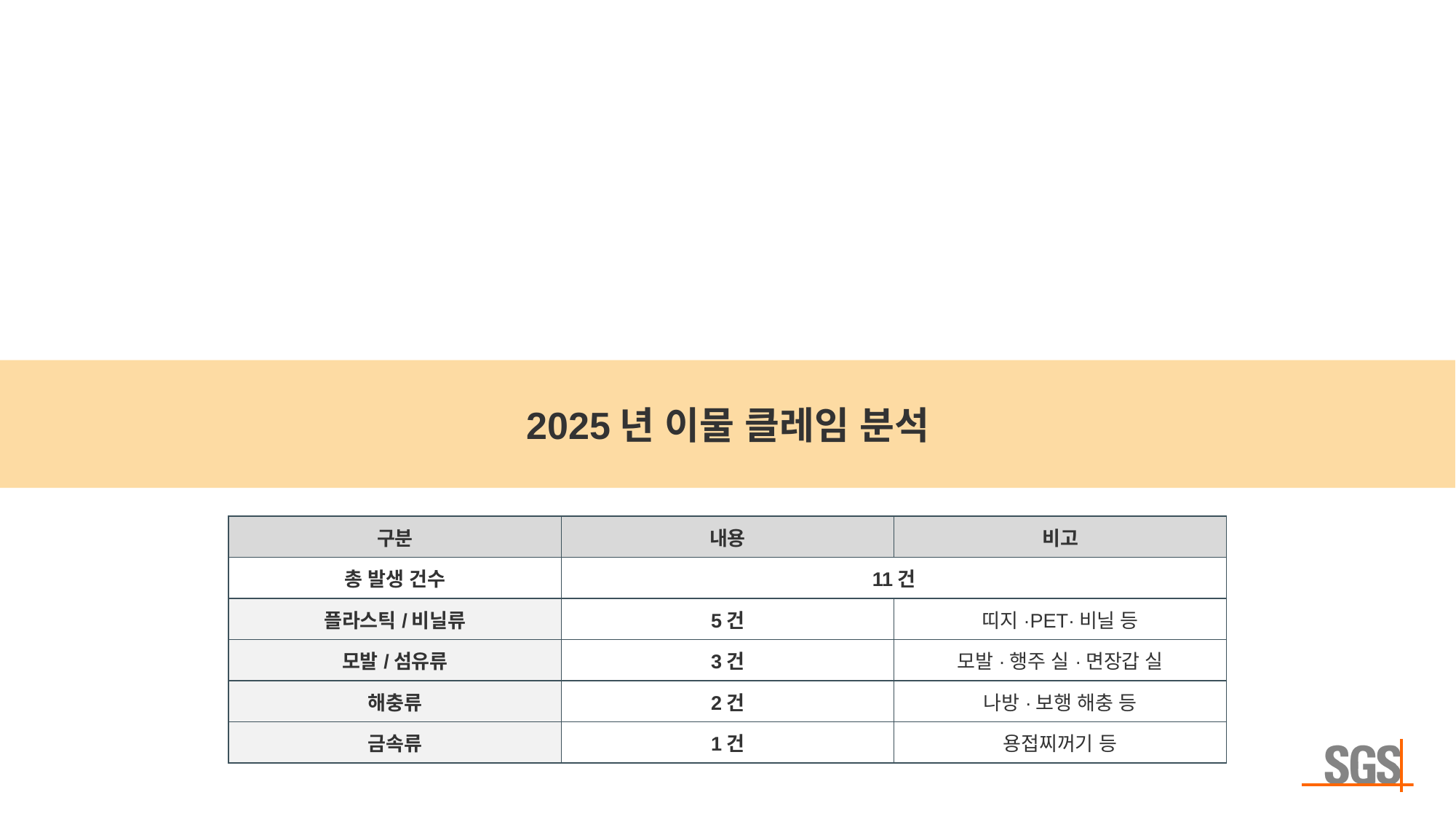

2025년 이물 클레임 분석
| 구분 | 내용 | 비고 |
| --- | --- | --- |
| 총 발생 건수 | 11건 |  |
| 플라스틱/비닐류 | 5건 | 띠지·PET·비닐 등 |
| 모발/섬유류 | 3건 | 모발·행주 실·면장갑 실 |
| 해충류 | 2건 | 나방·보행 해충 등 |
| 금속류 | 1건 | 용접찌꺼기 등 |